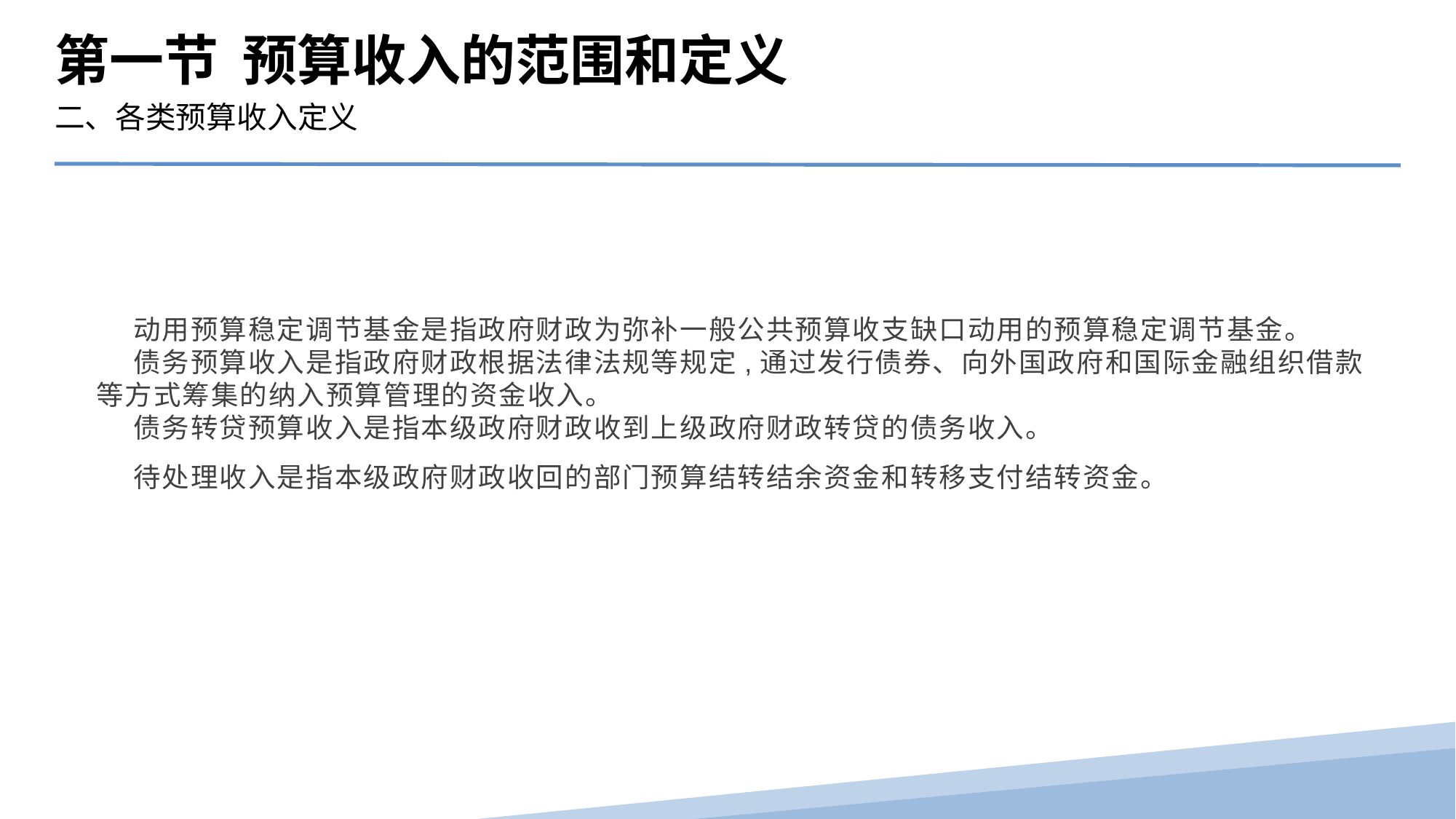

第一节  预算收入的范围和定义
二、各类预算收入定义

    动用预算稳定调节基金是指政府财政为弥补一般公共预算收支缺口动用的预算稳定调节基金。
    债务预算收入是指政府财政根据法律法规等规定,通过发行债券、向外国政府和国际金融组织借款等方式筹集的纳入预算管理的资金收入。
    债务转贷预算收入是指本级政府财政收到上级政府财政转贷的债务收入。
    待处理收入是指本级政府财政收回的部门预算结转结余资金和转移支付结转资金。